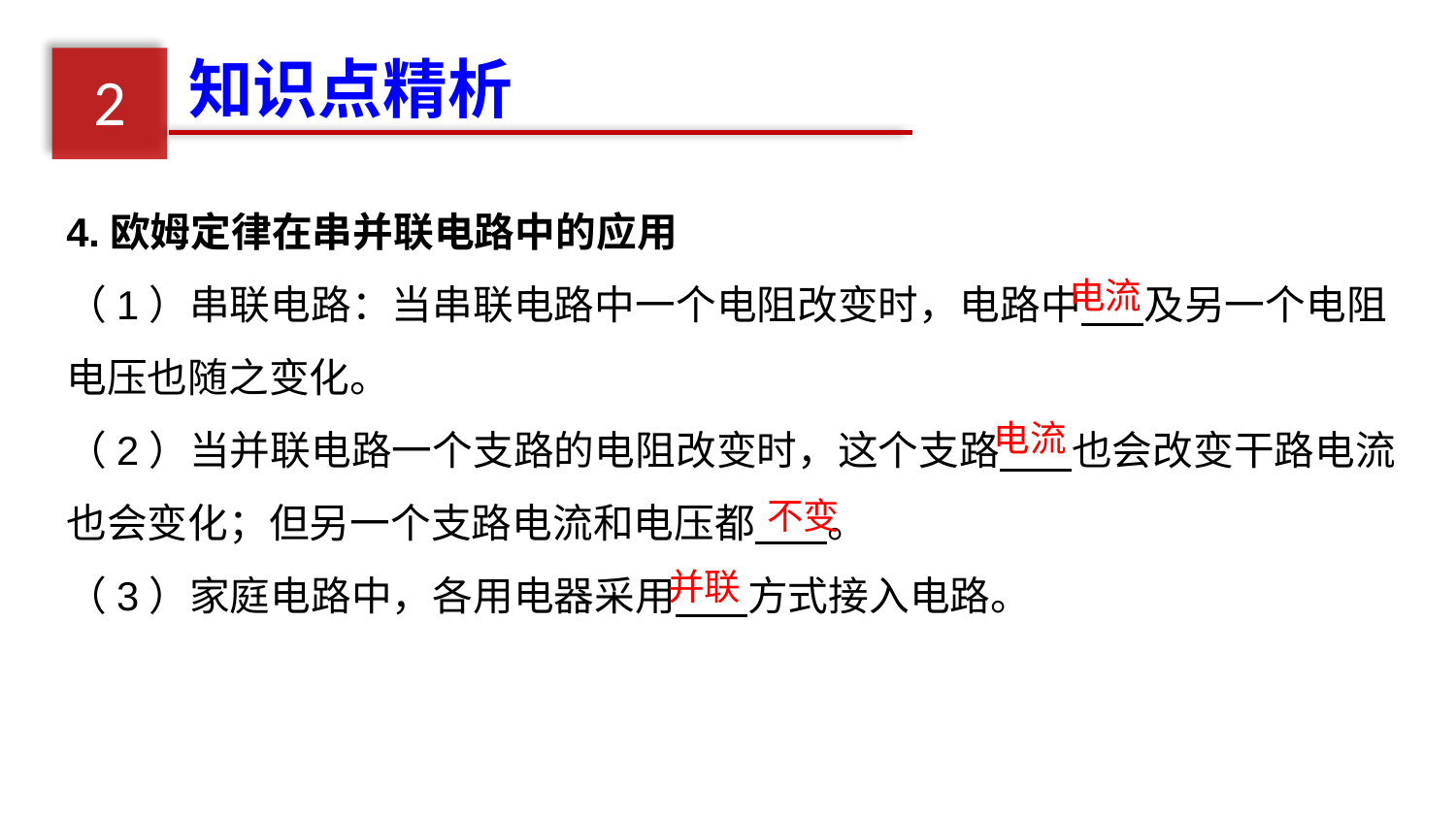

知识点精析

2
4.欧姆定律在串并联电路中的应用
（1）串联电路：当串联电路中一个电阻改变时，电路中       及另一个电阻电压也随之变化。
（2）当并联电路一个支路的电阻改变时，这个支路        也会改变干路电流也会变化；但另一个支路电流和电压都        。
（3）家庭电路中，各用电器采用        方式接入电路。
电流
电流
不变
并联